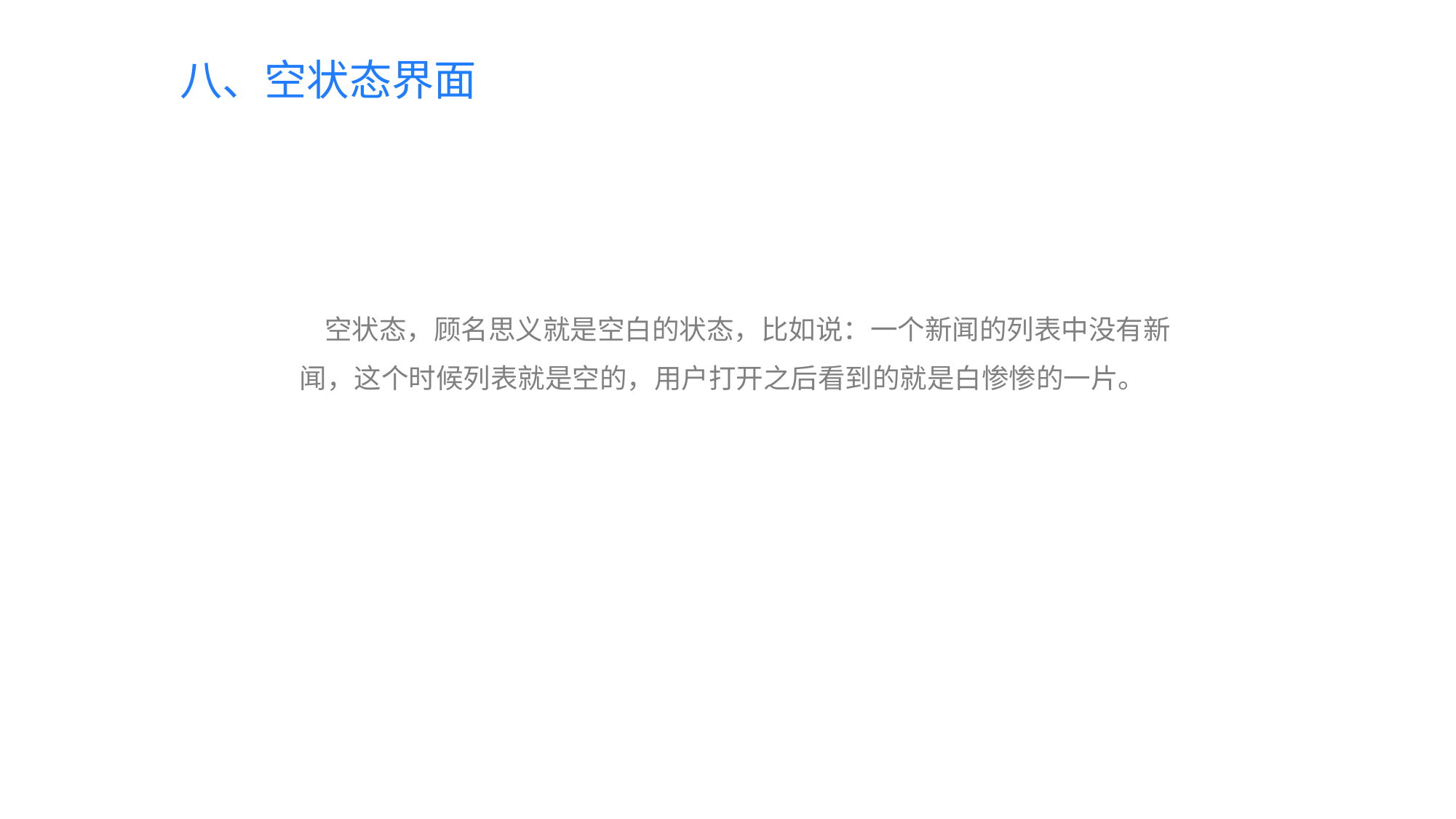

八、空状态界面
   空状态，顾名思义就是空白的状态，比如说：一个新闻的列表中没有新闻，这个时候列表就是空的，用户打开之后看到的就是白惨惨的一片。